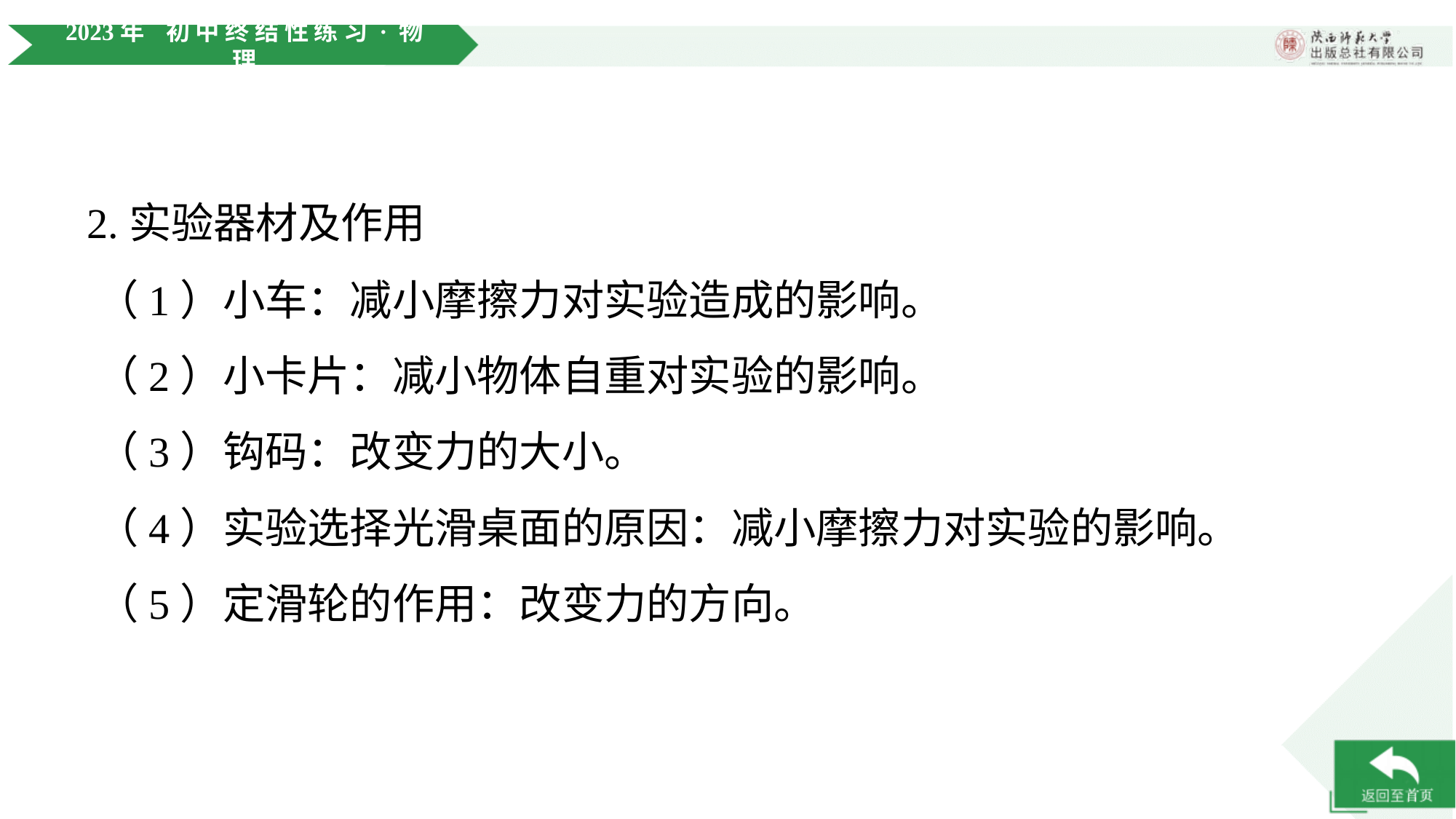

2.实验器材及作用
    （1）小车：减小摩擦力对实验造成的影响。
    （2）小卡片：减小物体自重对实验的影响。
    （3）钩码：改变力的大小。
    （4）实验选择光滑桌面的原因：减小摩擦力对实验的影响。
    （5）定滑轮的作用：改变力的方向。